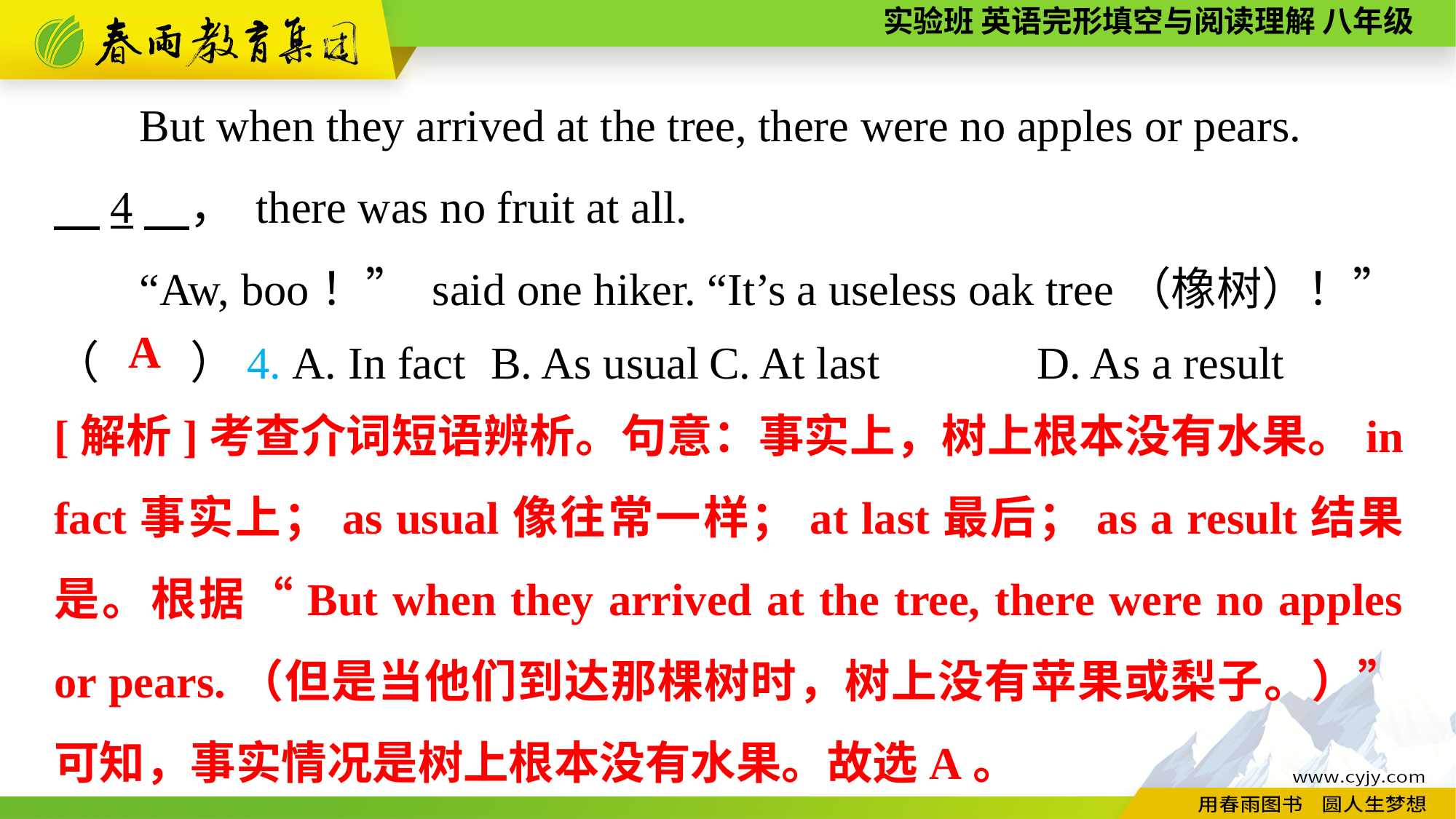

But when they arrived at the tree, there were no apples or pears.
　4　， there was no fruit at all.
“Aw, boo！” said one hiker. “It’s a useless oak tree（橡树）！”
（　　）4. A. In fact	B. As usual	C. At last		D. As a result
A
[解析]考查介词短语辨析。句意：事实上，树上根本没有水果。in fact事实上；as usual像往常一样；at last最后；as a result结果是。根据“But when they arrived at the tree, there were no apples or pears.（但是当他们到达那棵树时，树上没有苹果或梨子。）”可知，事实情况是树上根本没有水果。故选A。